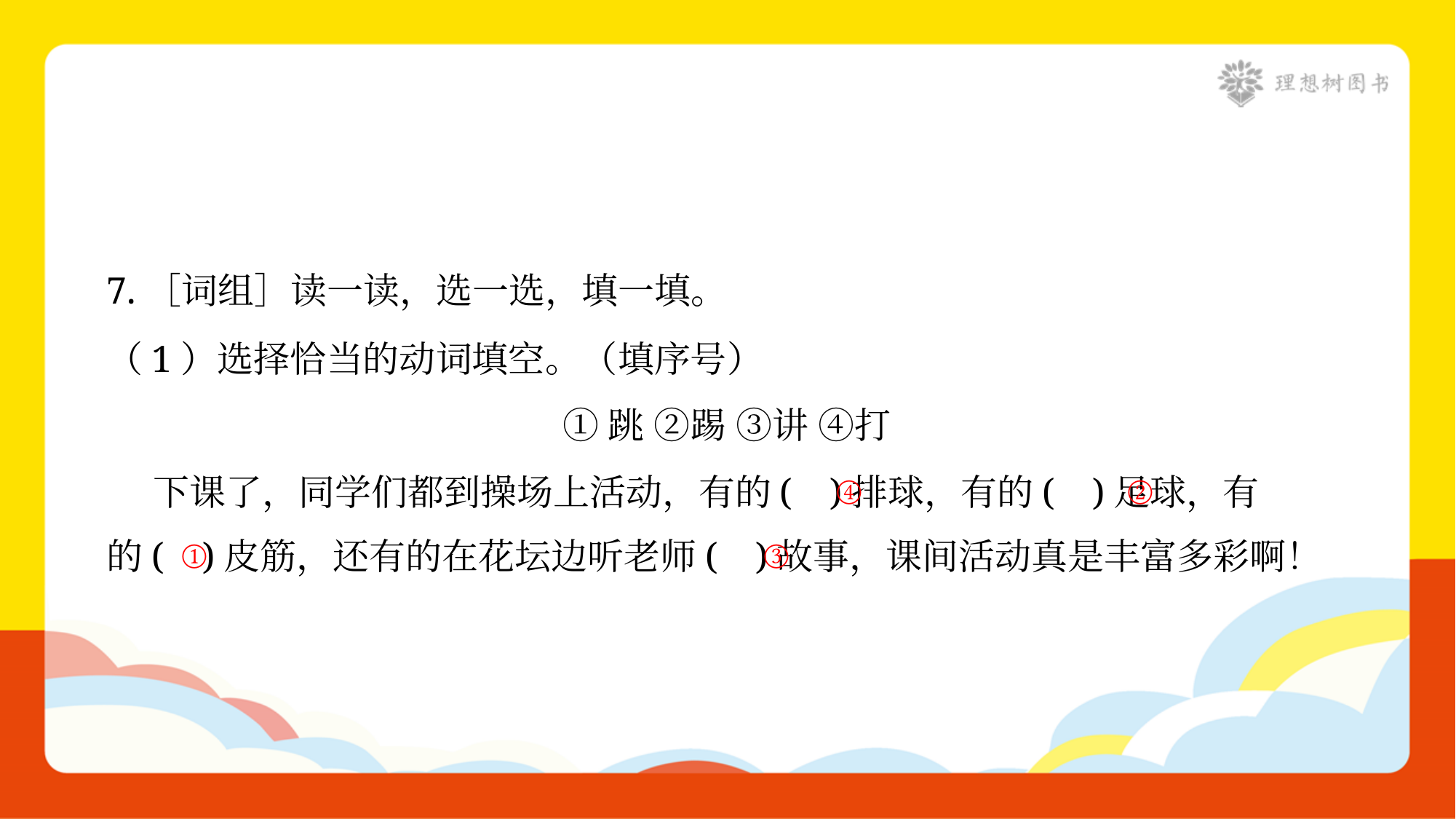

7.［词组］读一读，选一选，填一填。
（1）选择恰当的动词填空。（填序号）
①跳 ②踢 ③讲 ④打
    下课了，同学们都到操场上活动，有的(    )排球，有的(    )足球，有
的(    )皮筋，还有的在花坛边听老师(    )故事，课间活动真是丰富多彩啊！
④
②
①
③